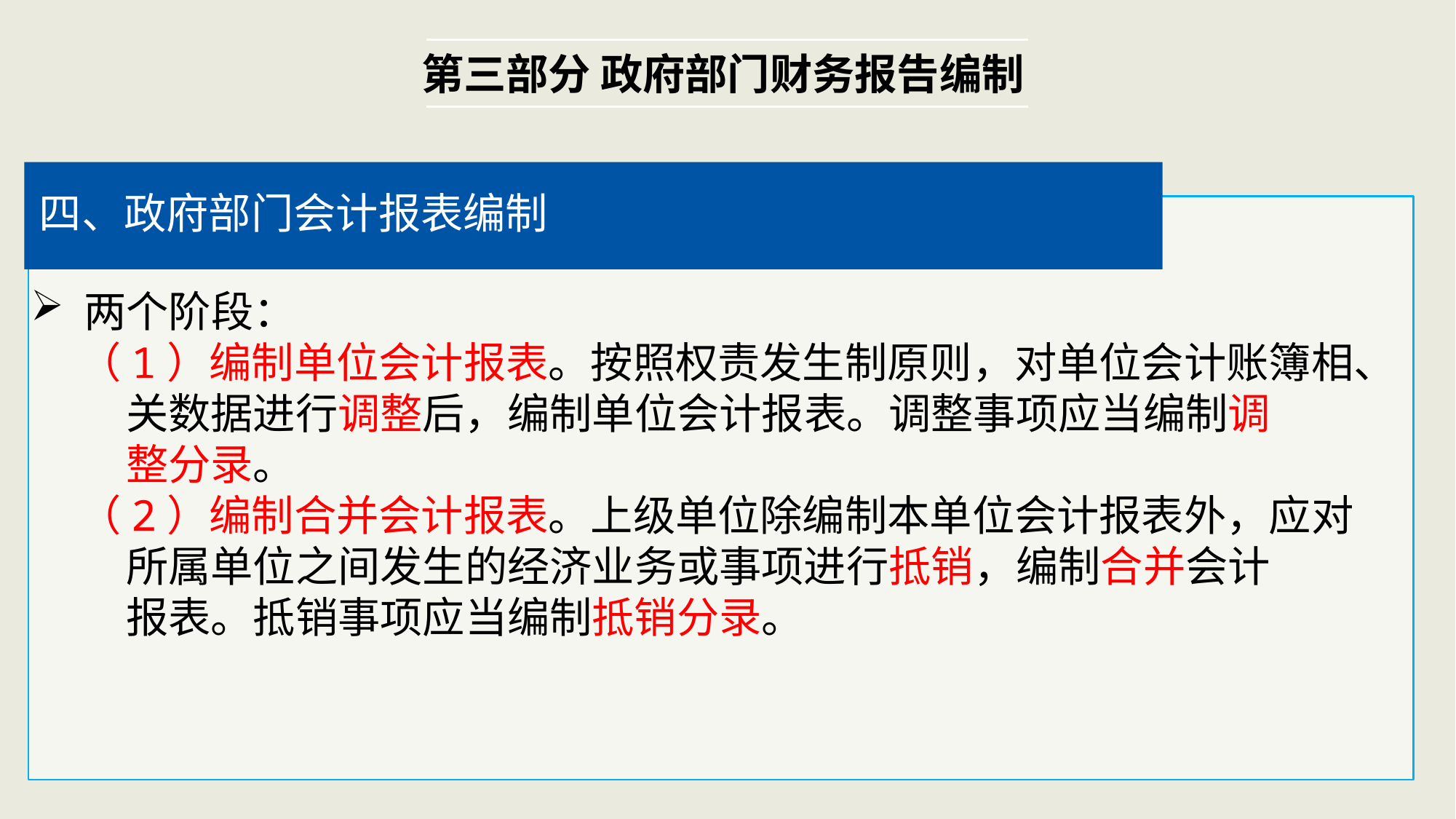

第三部分 政府部门财务报告编制

四、政府部门会计报表编制

 两个阶段：
    （1）编制单位会计报表。按照权责发生制原则，对单位会计账簿相、
         关数据进行调整后，编制单位会计报表。调整事项应当编制调
         整分录。
    （2）编制合并会计报表。上级单位除编制本单位会计报表外，应对
         所属单位之间发生的经济业务或事项进行抵销，编制合并会计
         报表。抵销事项应当编制抵销分录。

65